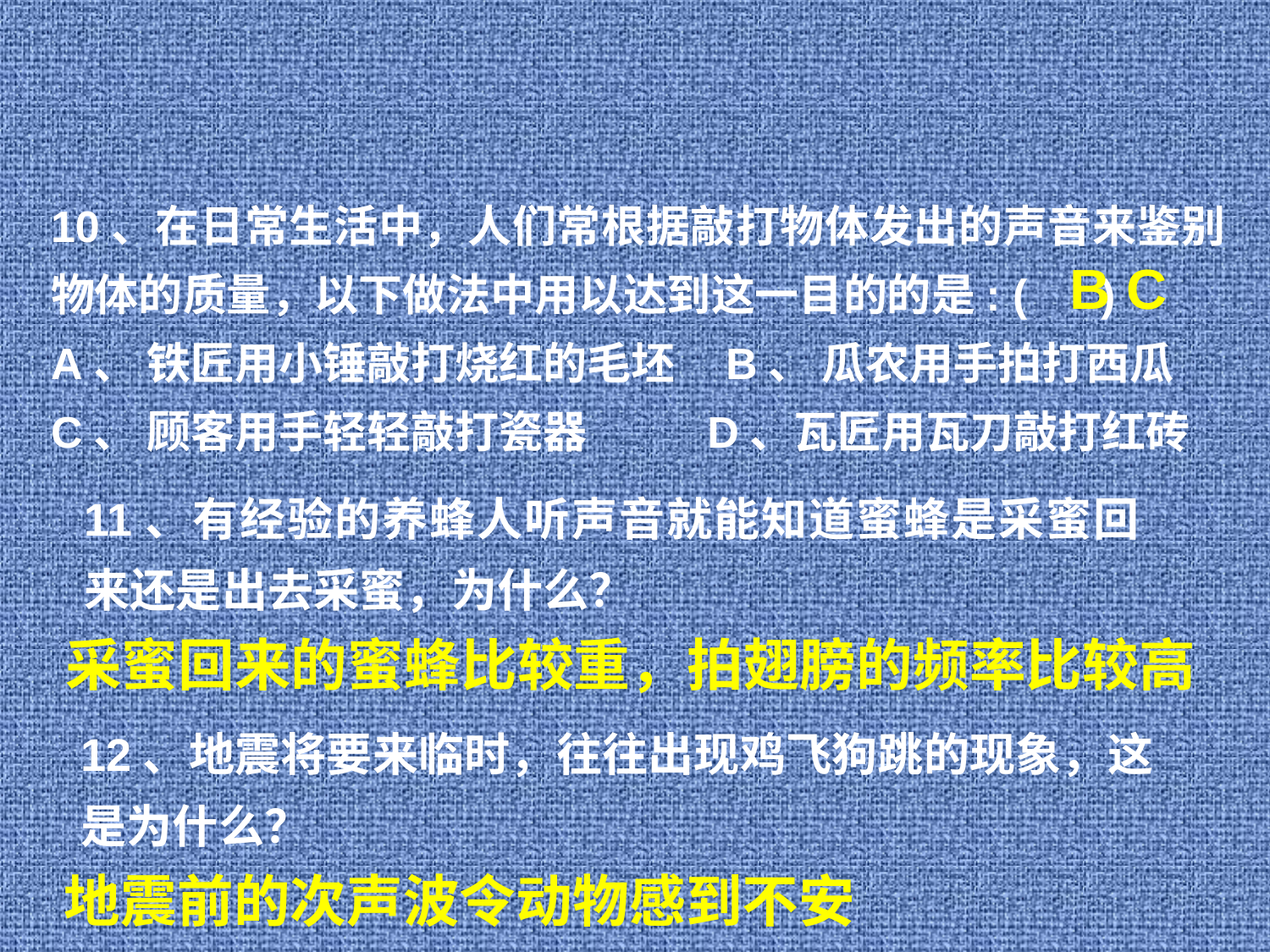

10、在日常生活中，人们常根据敲打物体发出的声音来鉴别物体的质量，以下做法中用以达到这一目的的是: (      )
A、 铁匠用小锤敲打烧红的毛坯    B、 瓜农用手拍打西瓜
C、 顾客用手轻轻敲打瓷器           D、瓦匠用瓦刀敲打红砖
B C
11、有经验的养蜂人听声音就能知道蜜蜂是采蜜回来还是出去采蜜，为什么？
采蜜回来的蜜蜂比较重，拍翅膀的频率比较高
12、地震将要来临时，往往出现鸡飞狗跳的现象，这是为什么？
地震前的次声波令动物感到不安